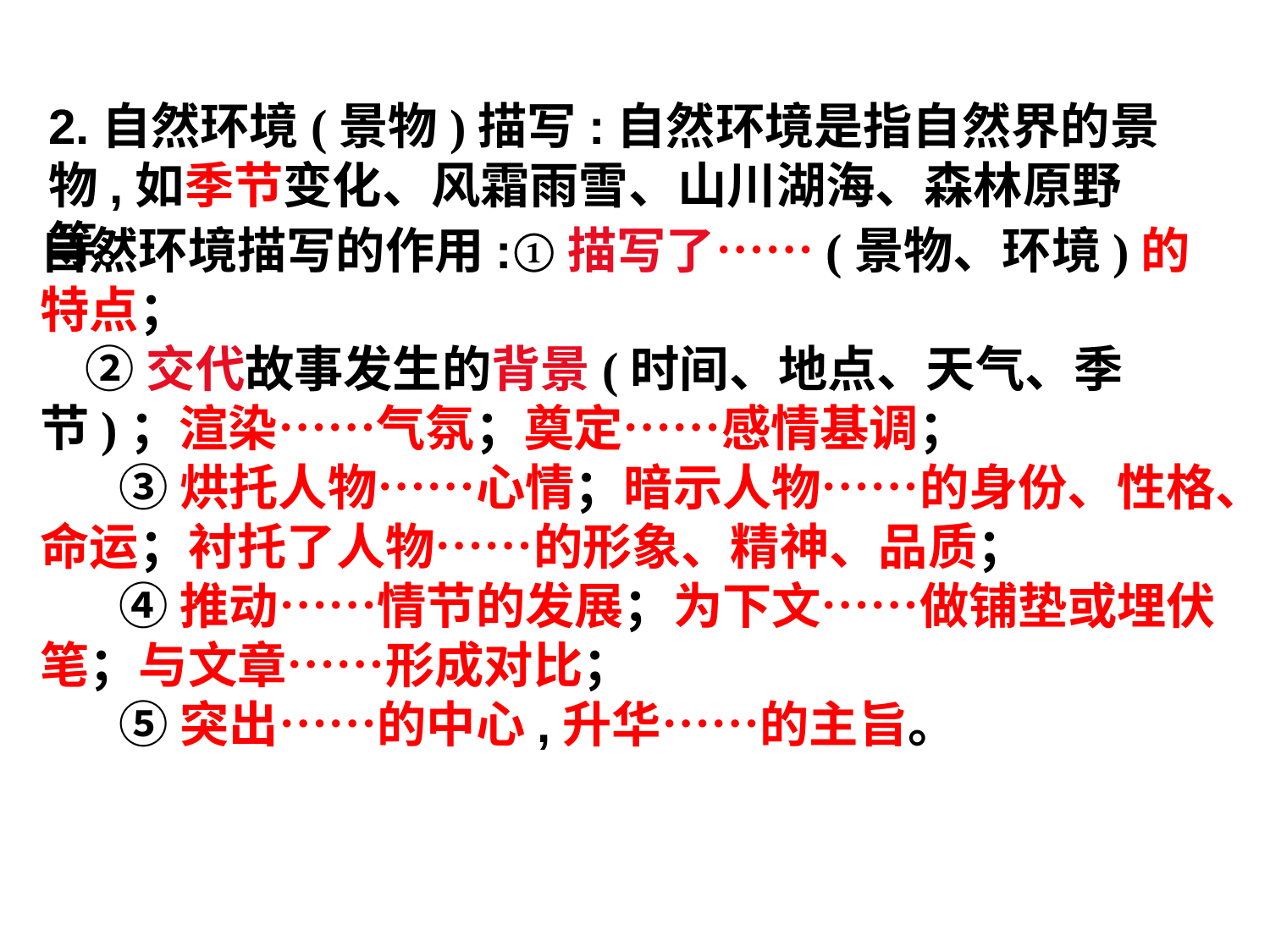

2.自然环境(景物)描写:自然环境是指自然界的景物,如季节变化、风霜雨雪、山川湖海、森林原野等。
自然环境描写的作用:①描写了……(景物、环境)的特点；
    ②交代故事发生的背景(时间、地点、天气、季节)；渲染……气氛；奠定……感情基调；
       ③烘托人物……心情；暗示人物……的身份、性格、命运；衬托了人物……的形象、精神、品质；
       ④推动……情节的发展；为下文……做铺垫或埋伏笔；与文章……形成对比；
       ⑤突出……的中心,升华……的主旨。